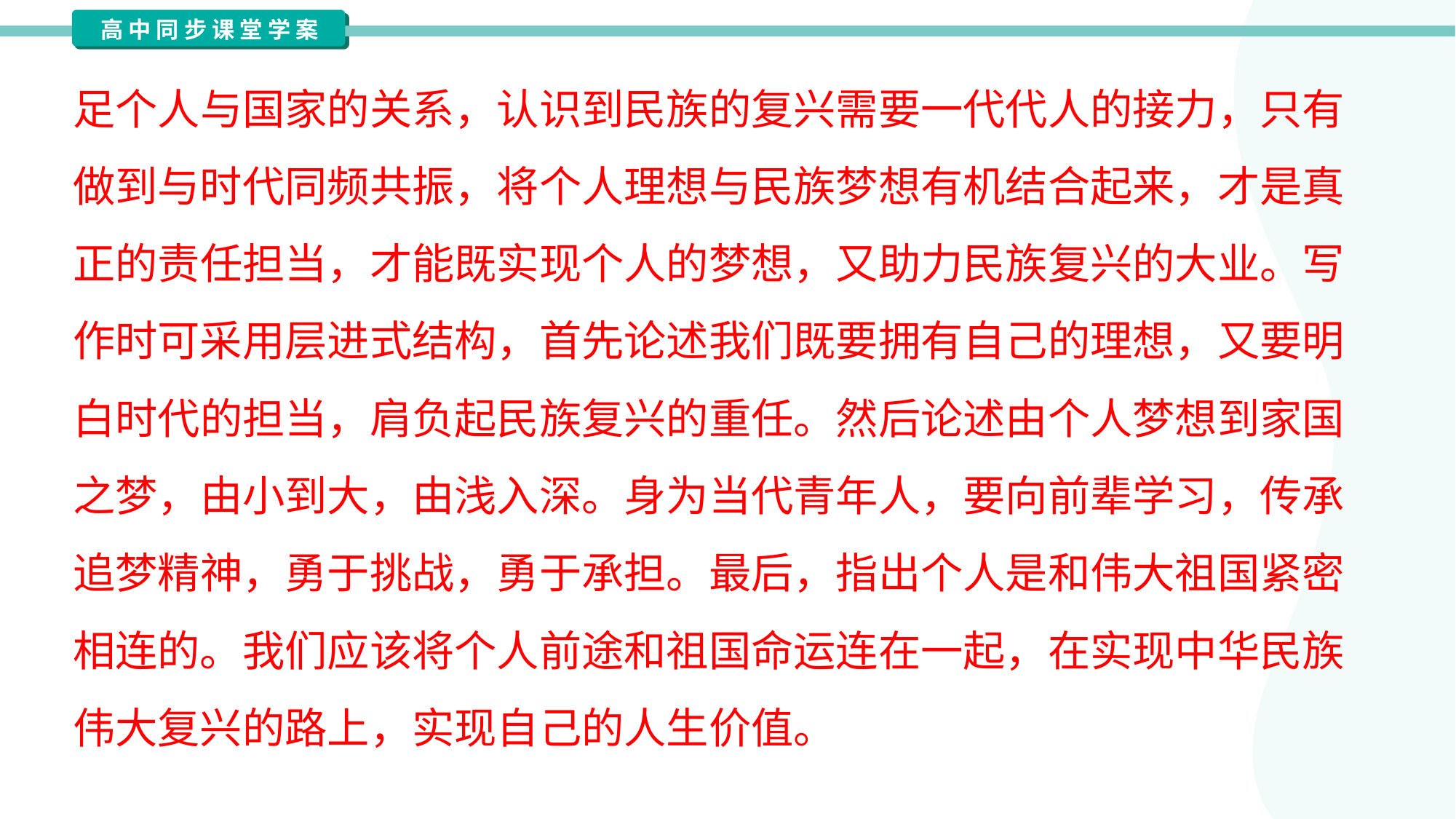

足个人与国家的关系，认识到民族的复兴需要一代代人的接力，只有
做到与时代同频共振，将个人理想与民族梦想有机结合起来，才是真
正的责任担当，才能既实现个人的梦想，又助力民族复兴的大业。写
作时可采用层进式结构，首先论述我们既要拥有自己的理想，又要明
白时代的担当，肩负起民族复兴的重任。然后论述由个人梦想到家国
之梦，由小到大，由浅入深。身为当代青年人，要向前辈学习，传承
追梦精神，勇于挑战，勇于承担。最后，指出个人是和伟大祖国紧密
相连的。我们应该将个人前途和祖国命运连在一起，在实现中华民族
伟大复兴的路上，实现自己的人生价值。